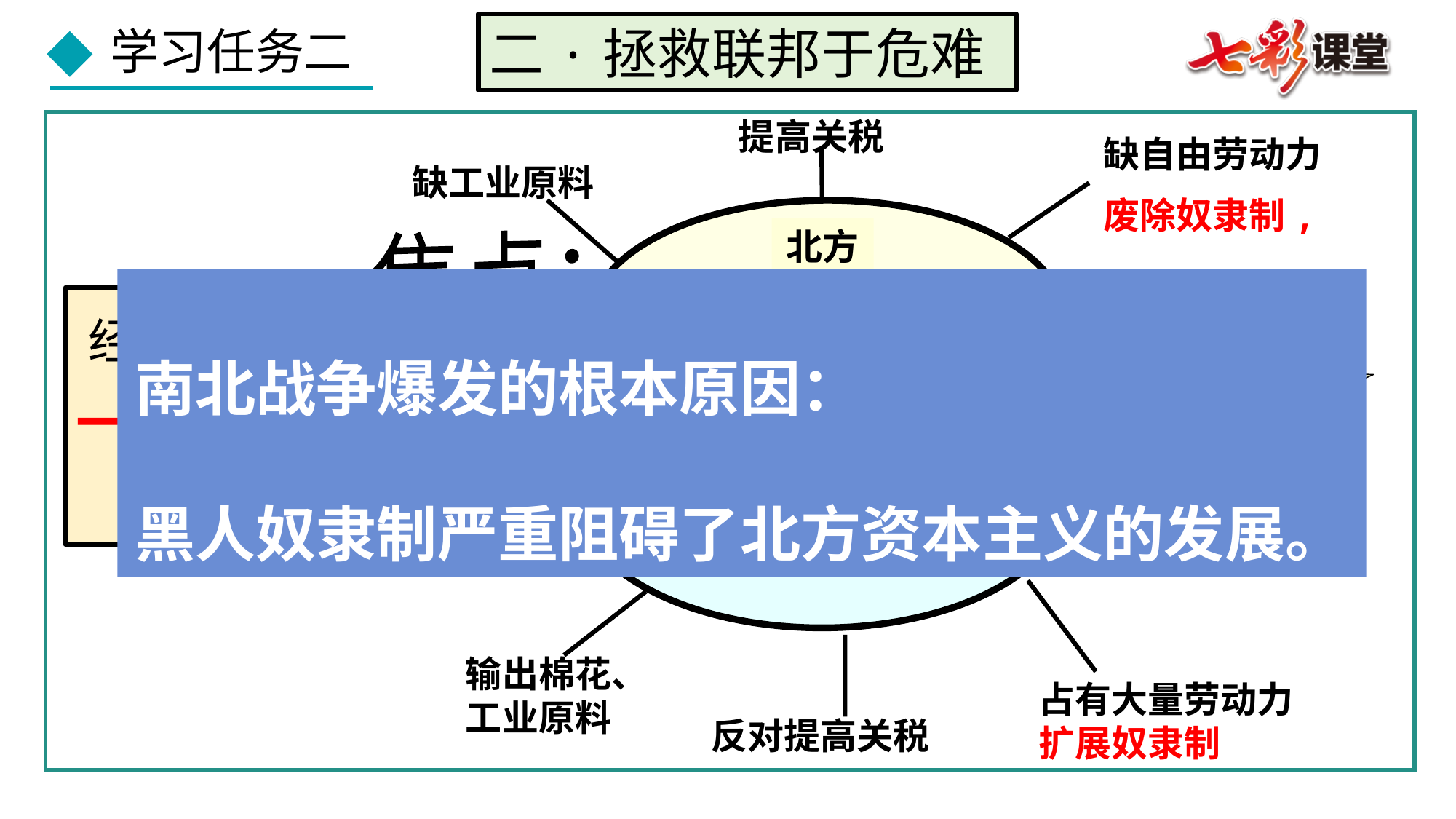

二·拯救联邦于危难
提高关税

缺自由劳动力
废除奴隶制,

缺工业原料

北方
资本主义工商业
焦点：
南北战争爆发的根本原因：
黑人奴隶制严重阻碍了北方资本主义的发展。
经济制度：
一国“两制”

内战
奴隶制的存废问题
   ( 劳动力)

结果

矛盾
南方
奴隶制种植园经济

占有大量劳动力扩展奴隶制

输出棉花、工业原料

反对提高关税